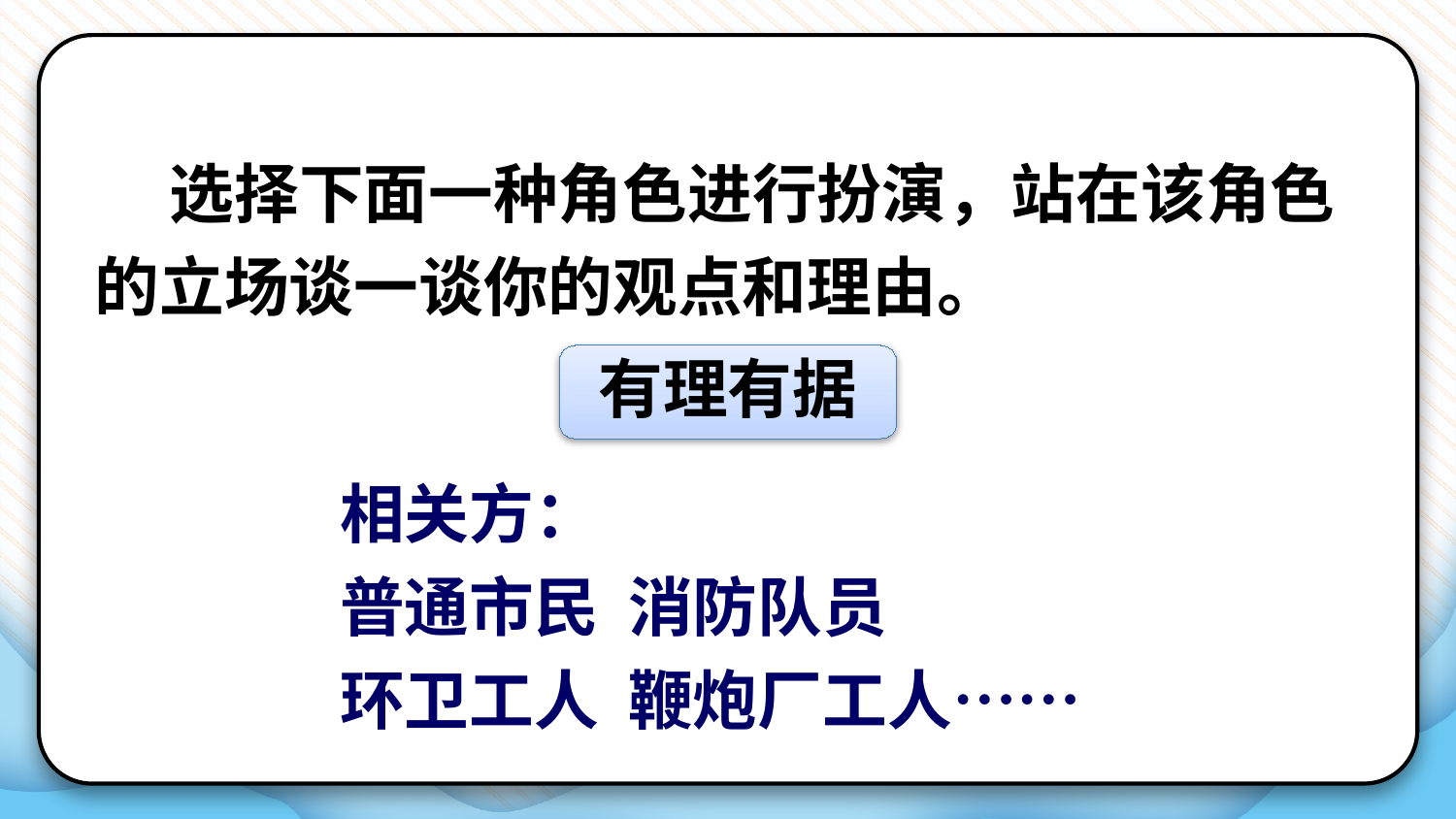

选择下面一种角色进行扮演，站在该角色的立场谈一谈你的观点和理由。
有理有据
相关方：
普通市民  消防队员
环卫工人  鞭炮厂工人……